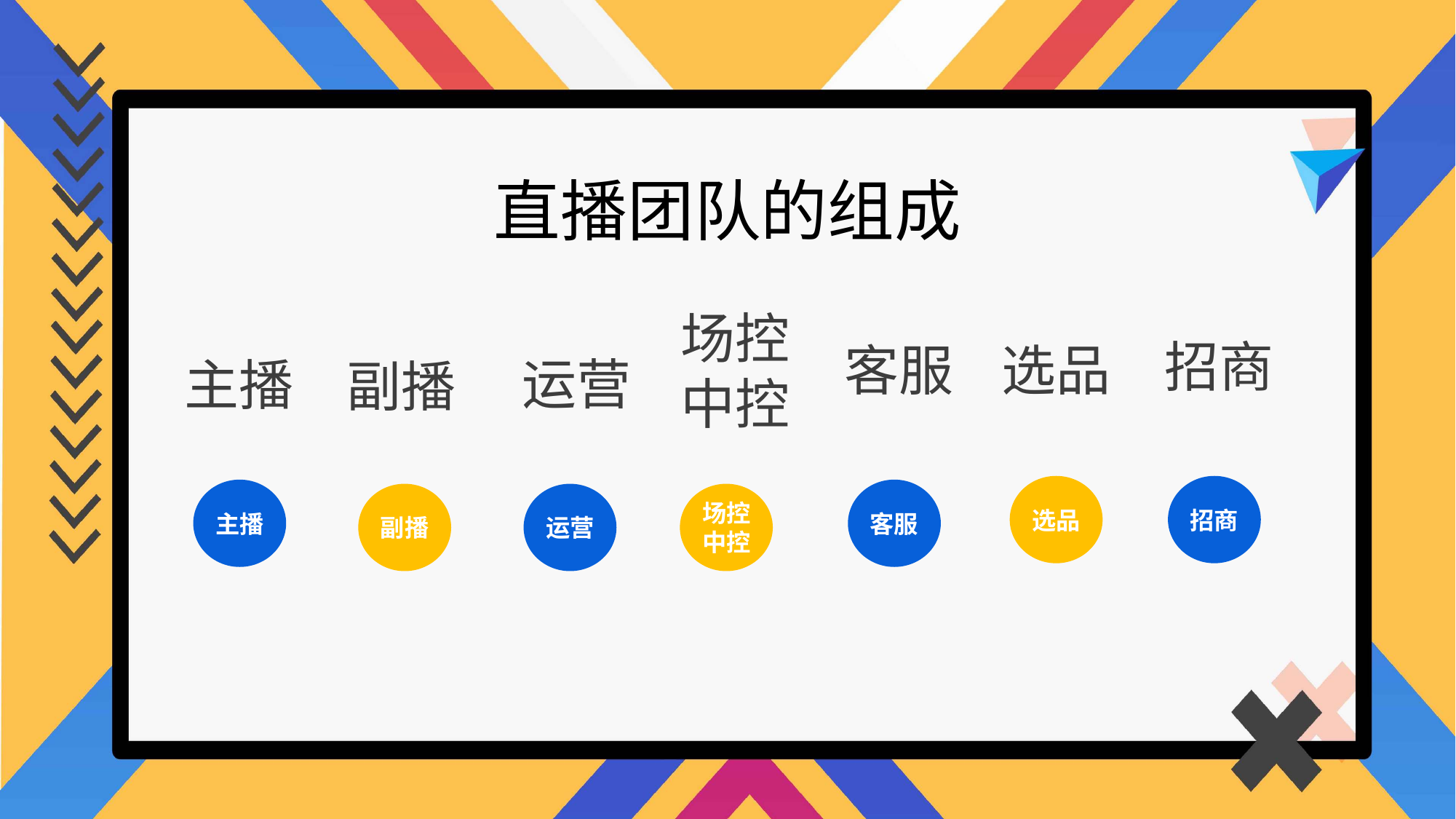

直播团队的组成
场控
中控
招商
客服
选品
运营
主播
副播
选品
招商
主播
客服
副播
运营
场控
中控